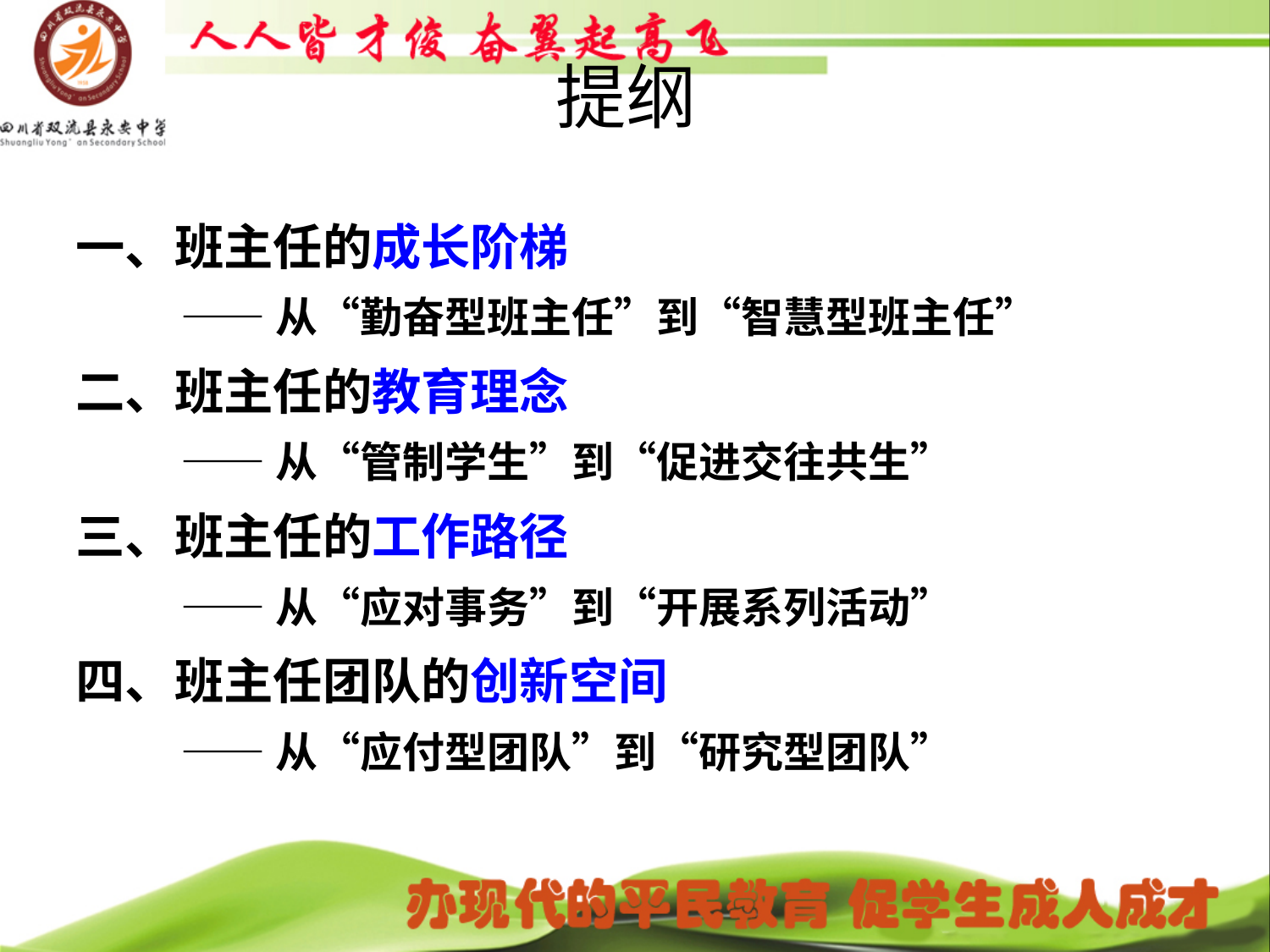

# 提纲
一、班主任的成长阶梯
           ——从“勤奋型班主任”到“智慧型班主任”
二、班主任的教育理念
           ——从“管制学生”到“促进交往共生”
三、班主任的工作路径
           ——从“应对事务”到“开展系列活动”
四、班主任团队的创新空间
           ——从“应付型团队”到“研究型团队”